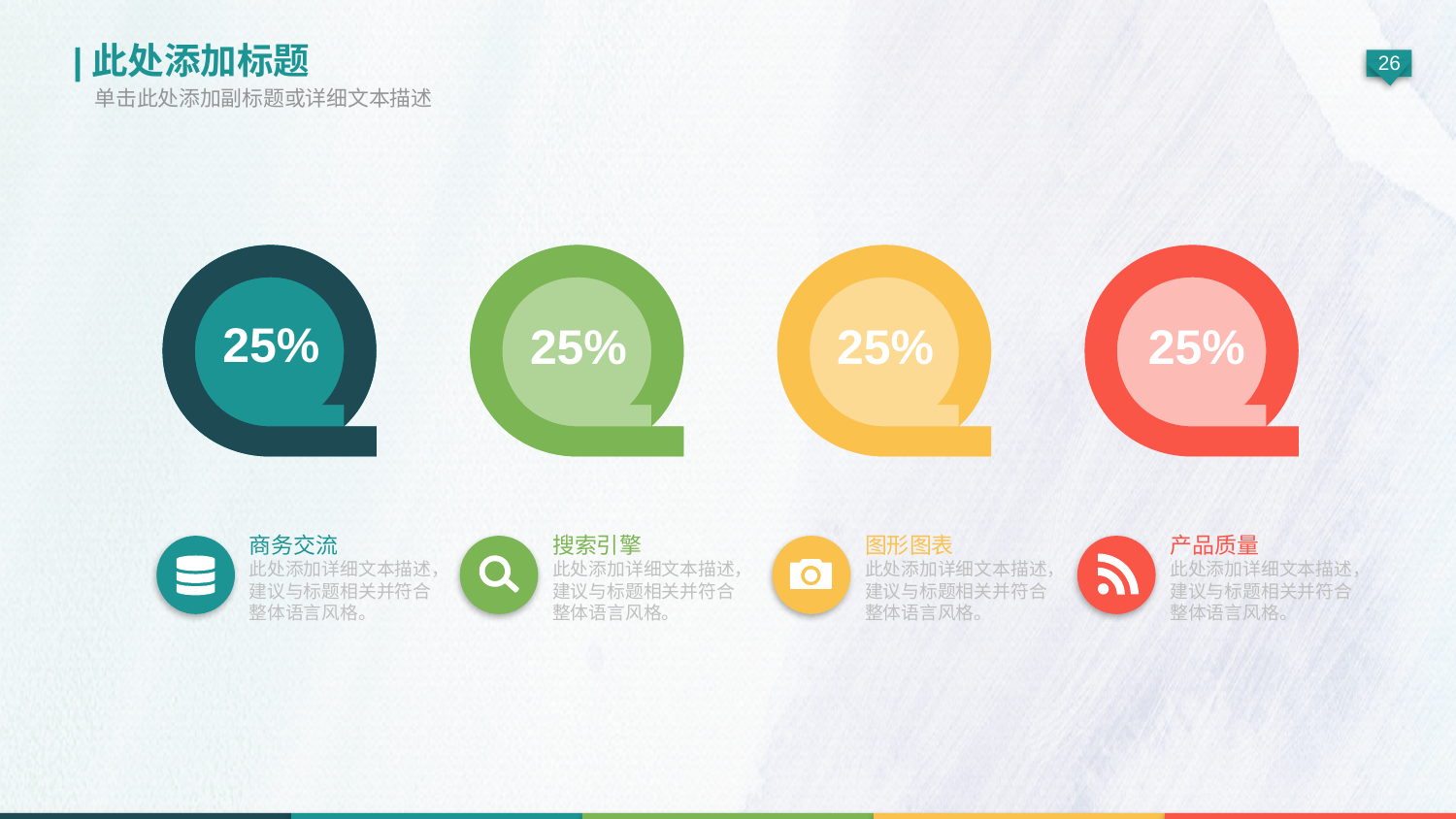

|此处添加标题
单击此处添加副标题或详细文本描述

25%
25%
25%
25%
商务交流
此处添加详细文本描述，建议与标题相关并符合整体语言风格。
搜索引擎
此处添加详细文本描述，建议与标题相关并符合整体语言风格。
图形图表
此处添加详细文本描述，建议与标题相关并符合整体语言风格。
产品质量
此处添加详细文本描述，建议与标题相关并符合整体语言风格。